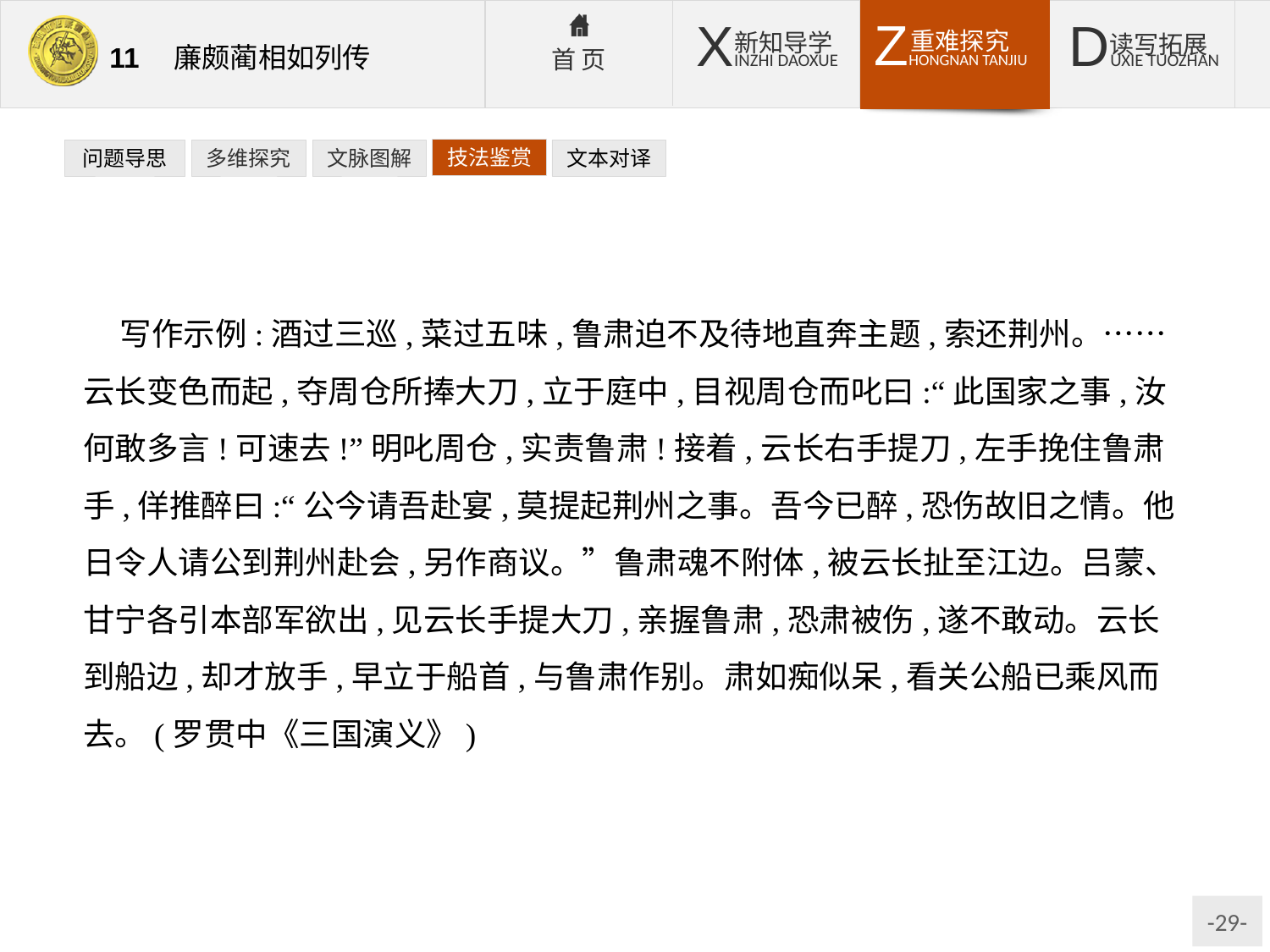

技法鉴赏
文本对译
问题导思
多维探究
文脉图解
写作示例:酒过三巡,菜过五味,鲁肃迫不及待地直奔主题,索还荆州。……云长变色而起,夺周仓所捧大刀,立于庭中,目视周仓而叱曰:“此国家之事,汝何敢多言!可速去!”明叱周仓,实责鲁肃!接着,云长右手提刀,左手挽住鲁肃手,佯推醉曰:“公今请吾赴宴,莫提起荆州之事。吾今已醉,恐伤故旧之情。他日令人请公到荆州赴会,另作商议。”鲁肃魂不附体,被云长扯至江边。吕蒙、甘宁各引本部军欲出,见云长手提大刀,亲握鲁肃,恐肃被伤,遂不敢动。云长到船边,却才放手,早立于船首,与鲁肃作别。肃如痴似呆,看关公船已乘风而去。(罗贯中《三国演义》)